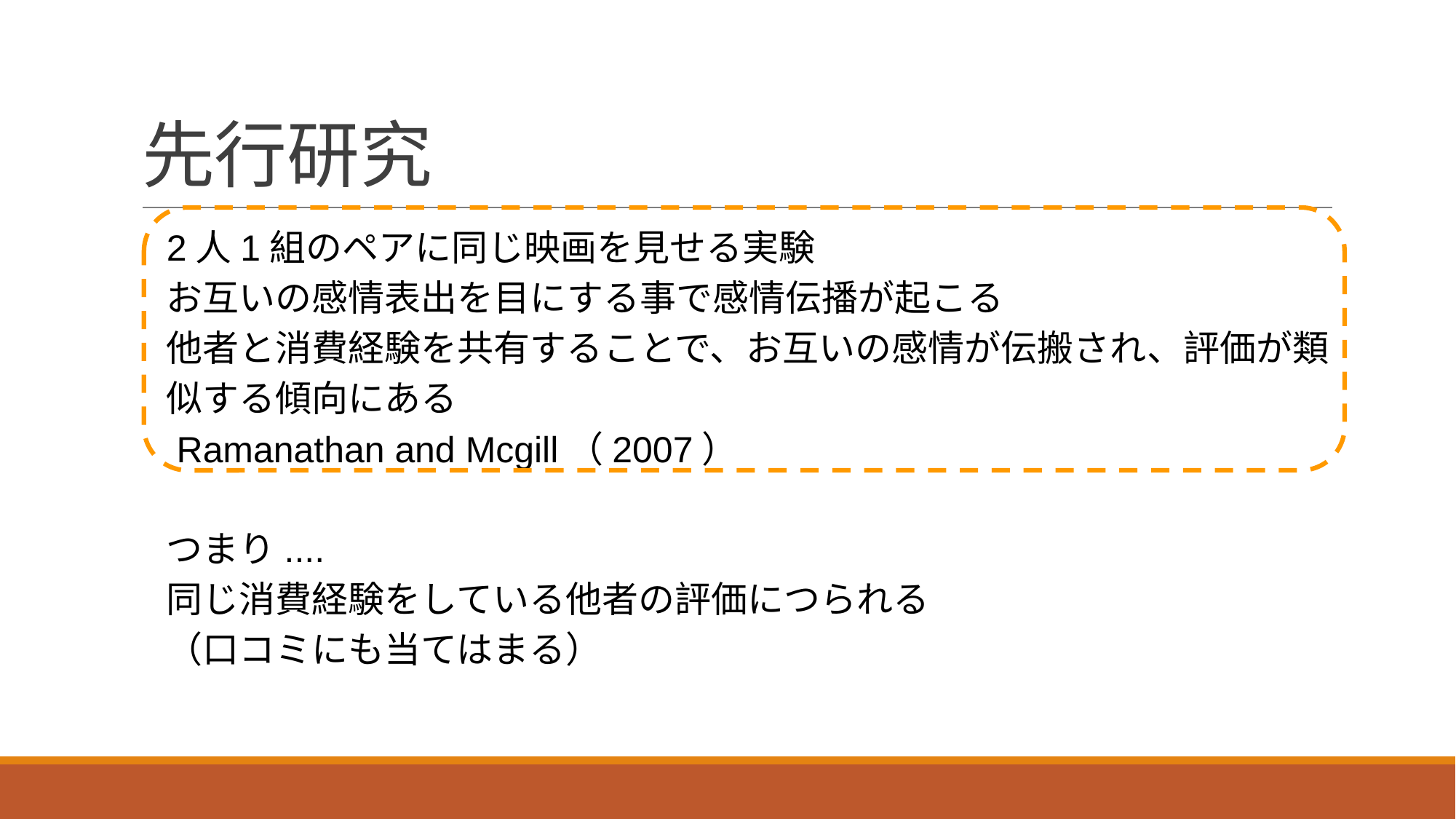

# 先行研究

2人1組のペアに同じ映画を見せる実験
お互いの感情表出を目にする事で感情伝播が起こる
他者と消費経験を共有することで、お互いの感情が伝搬され、評価が類似する傾向にある
 Ramanathan and Mcgill（2007）

つまり....
同じ消費経験をしている他者の評価につられる
（口コミにも当てはまる）